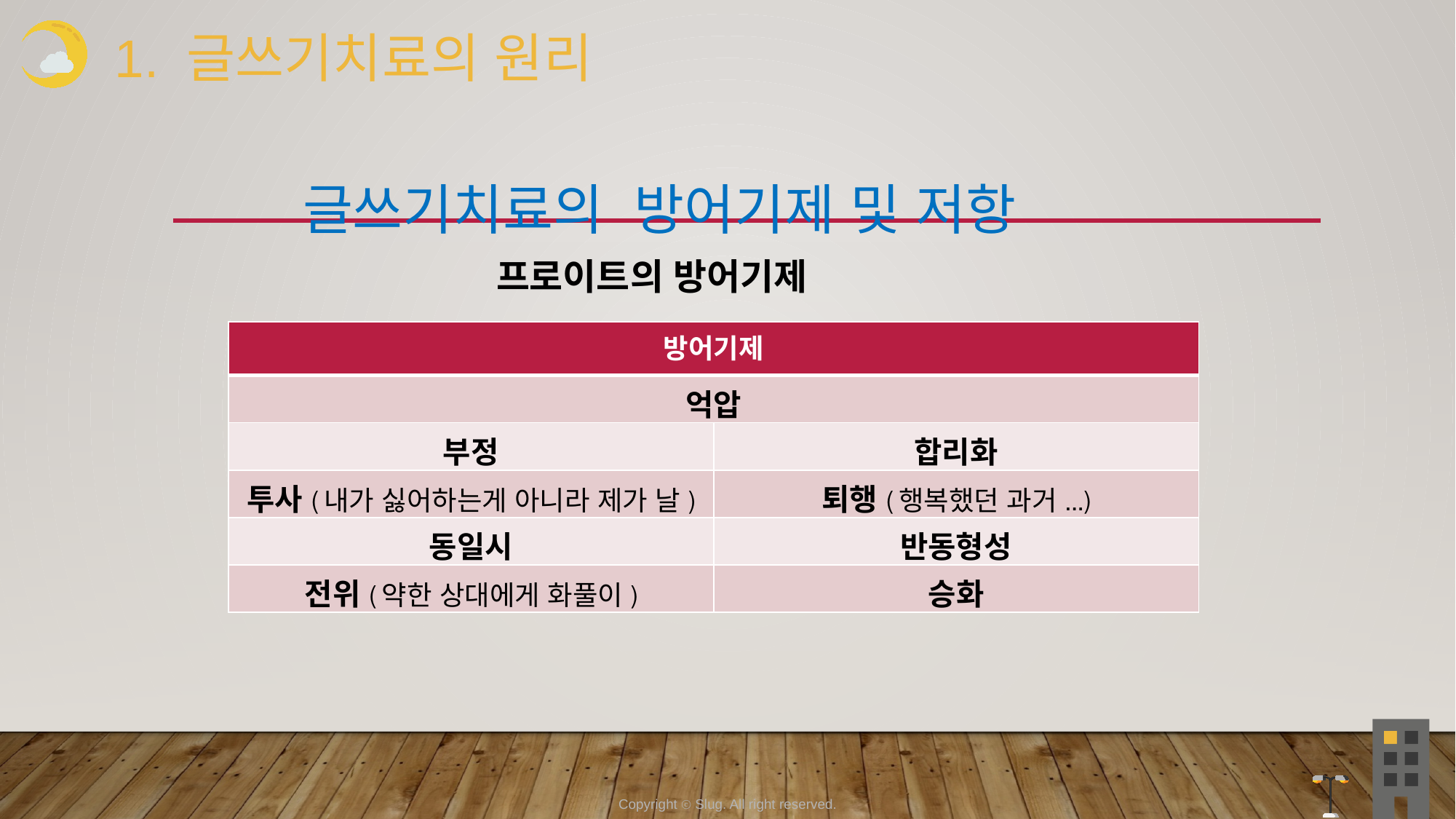

1. 글쓰기치료의 원리

        글쓰기치료의  방어기제 및 저항
                             프로이트의 방어기제

| 방어기제 |  |
| --- | --- |
| 억압 |  |
| 부정 | 합리화 |
| 투사(내가 싫어하는게 아니라 제가 날) | 퇴행(행복했던 과거...) |
| 동일시 | 반동형성 |
| 전위(약한 상대에게 화풀이) | 승화 |

Copyright ⓒ Slug. All right reserved.